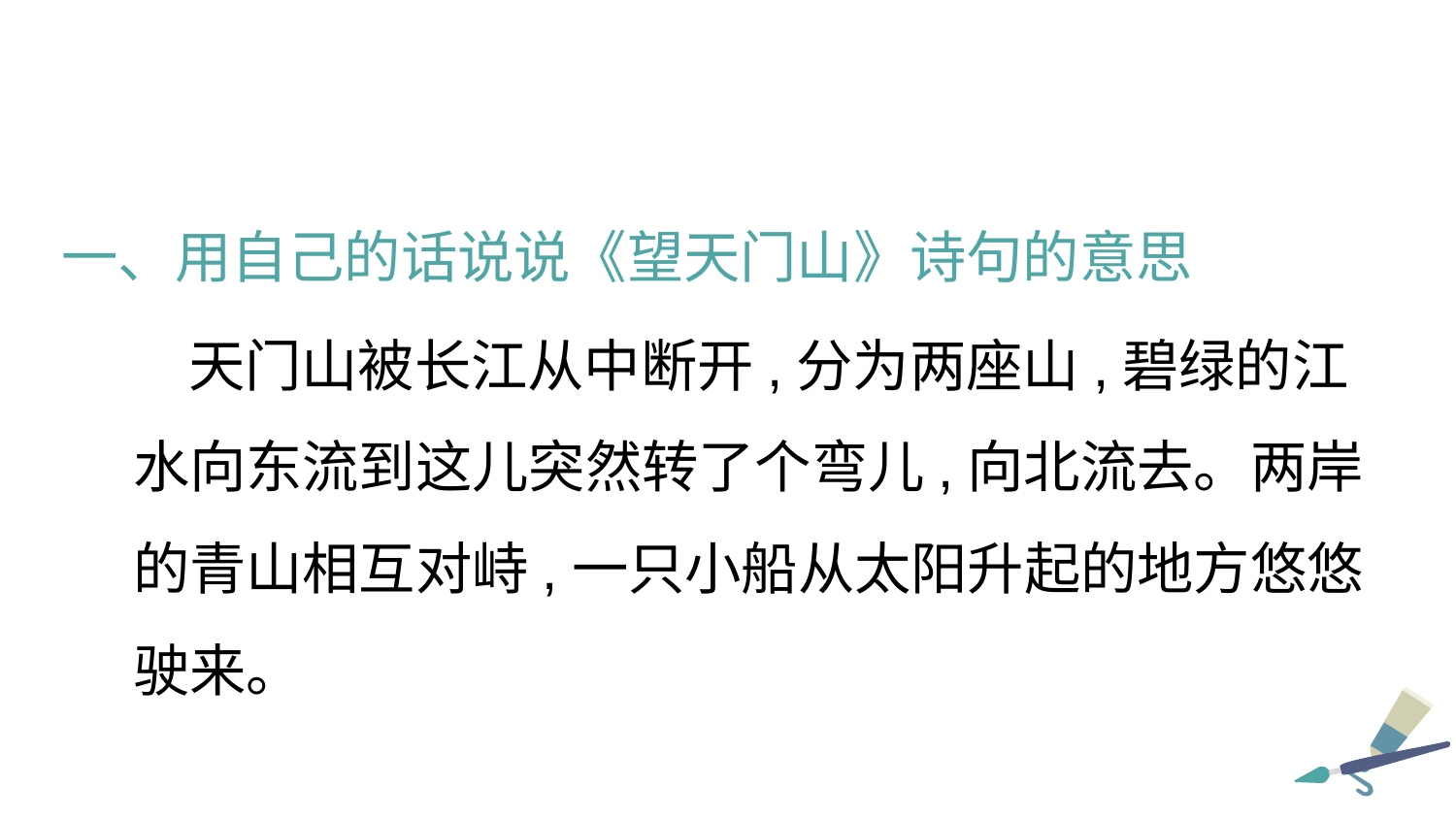

一、用自己的话说说《望天门山》诗句的意思
    天门山被长江从中断开,分为两座山,碧绿的江水向东流到这儿突然转了个弯儿,向北流去。两岸的青山相互对峙,一只小船从太阳升起的地方悠悠驶来。